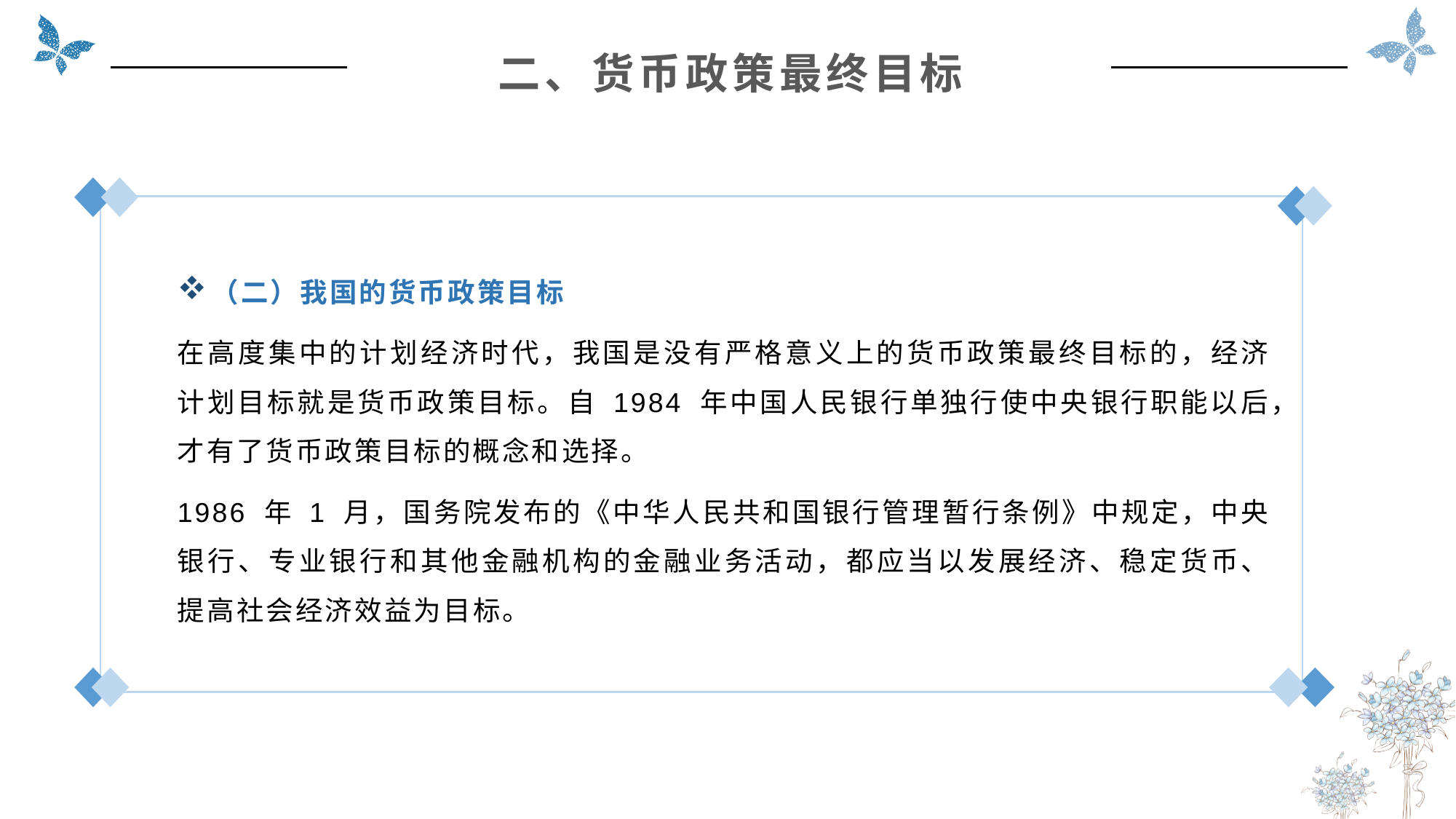

二、货币政策最终目标

（二）我国的货币政策目标
在高度集中的计划经济时代，我国是没有严格意义上的货币政策最终目标的，经济计划目标就是货币政策目标。自 1984 年中国人民银行单独行使中央银行职能以后，才有了货币政策目标的概念和选择。
1986 年 1 月，国务院发布的《中华人民共和国银行管理暂行条例》中规定，中央银行、专业银行和其他金融机构的金融业务活动，都应当以发展经济、稳定货币、提高社会经济效益为目标。